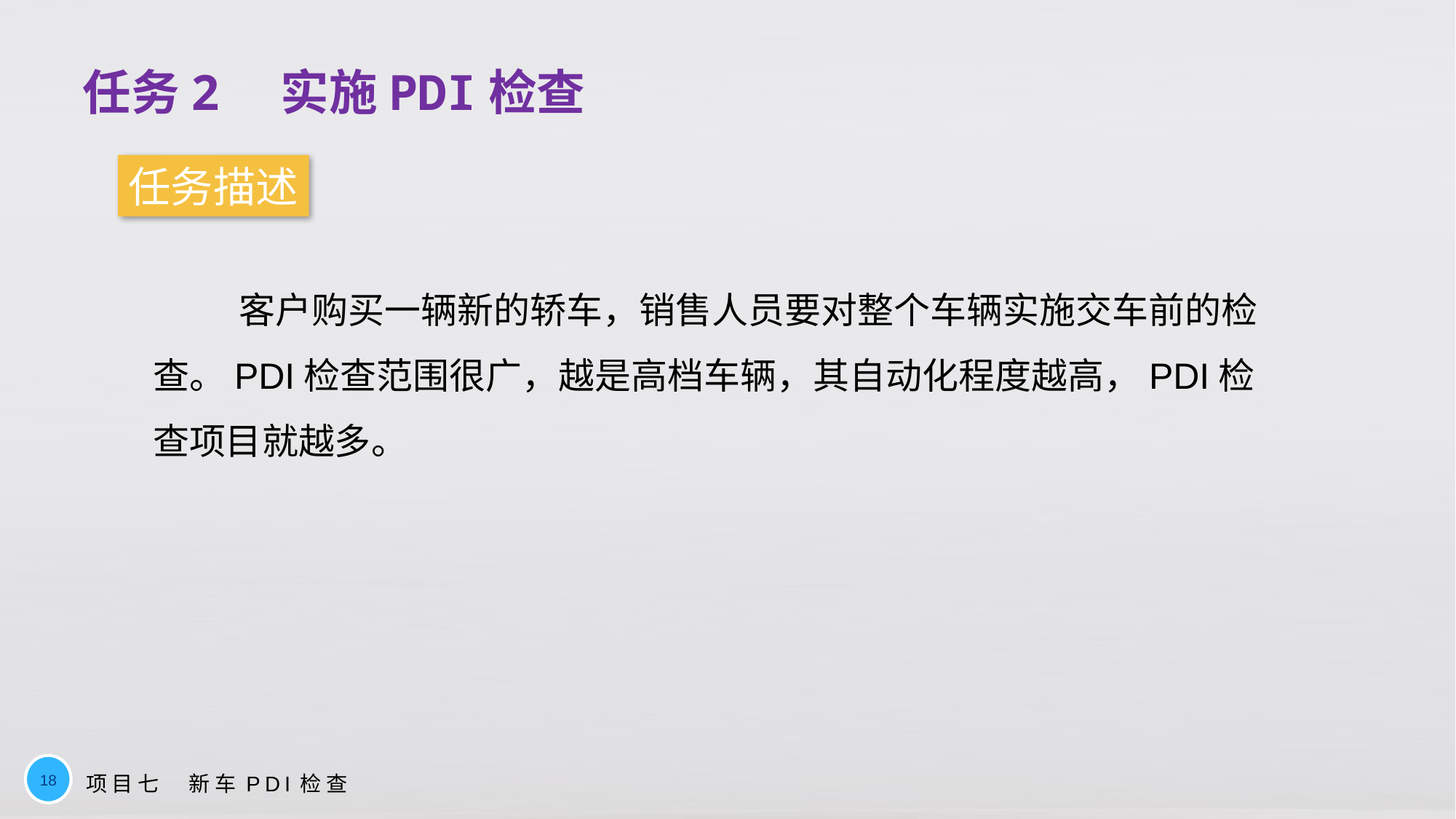

任务2　实施PDI检查
任务描述
客户购买一辆新的轿车，销售人员要对整个车辆实施交车前的检查。PDI检查范围很广，越是高档车辆，其自动化程度越高，PDI检查项目就越多。
18